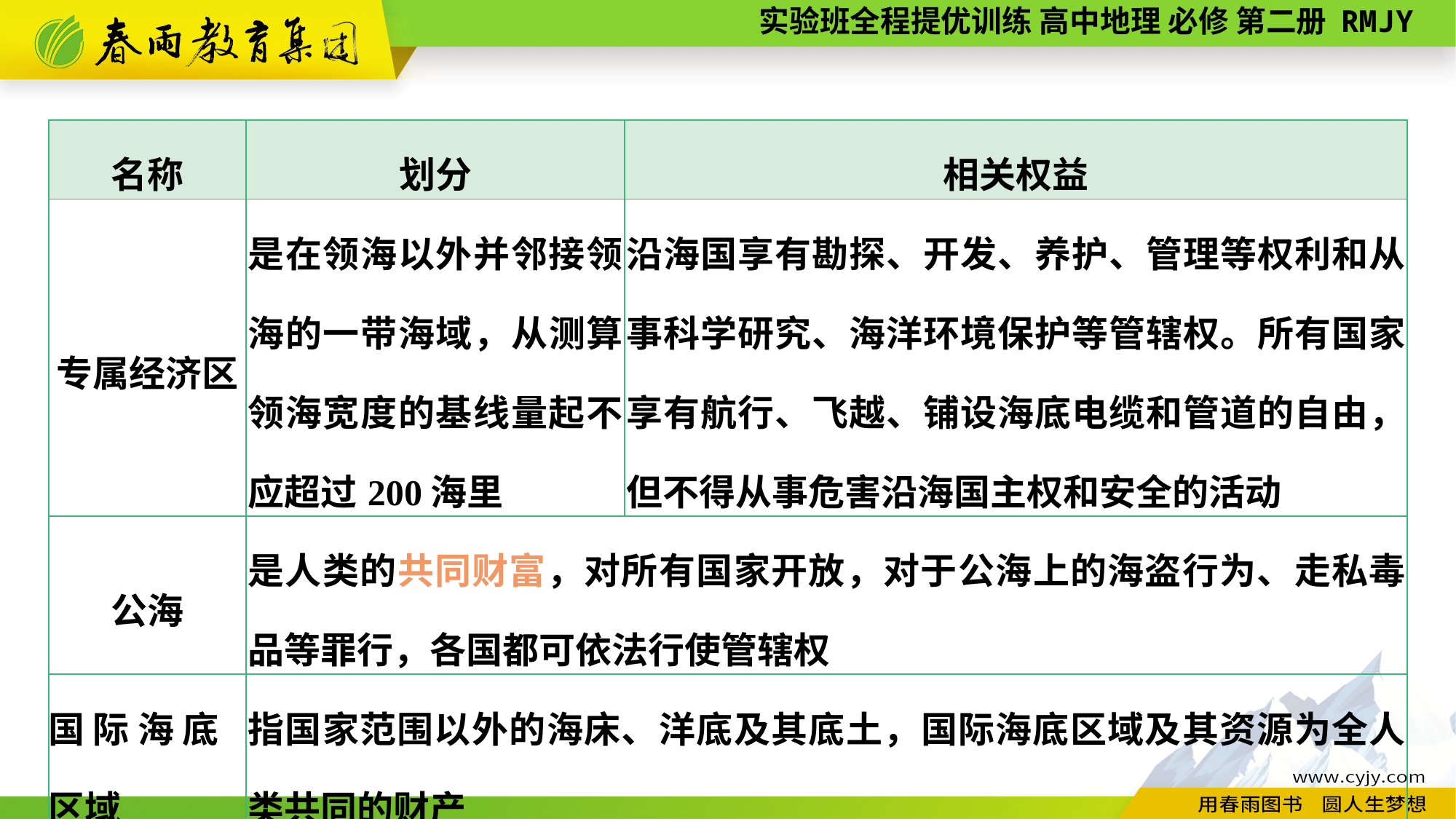

| 名称 | 划分 | 相关权益 |
| --- | --- | --- |
| 专属经济区 | 是在领海以外并邻接领海的一带海域，从测算领海宽度的基线量起不应超过200海里 | 沿海国享有勘探、开发、养护、管理等权利和从事科学研究、海洋环境保护等管辖权。所有国家享有航行、飞越、铺设海底电缆和管道的自由，但不得从事危害沿海国主权和安全的活动 |
| 公海 | 是人类的共同财富，对所有国家开放，对于公海上的海盗行为、走私毒品等罪行，各国都可依法行使管辖权 |  |
| 国 际 海 底 区域 | 指国家范围以外的海床、洋底及其底土，国际海底区域及其资源为全人类共同的财产 |  |